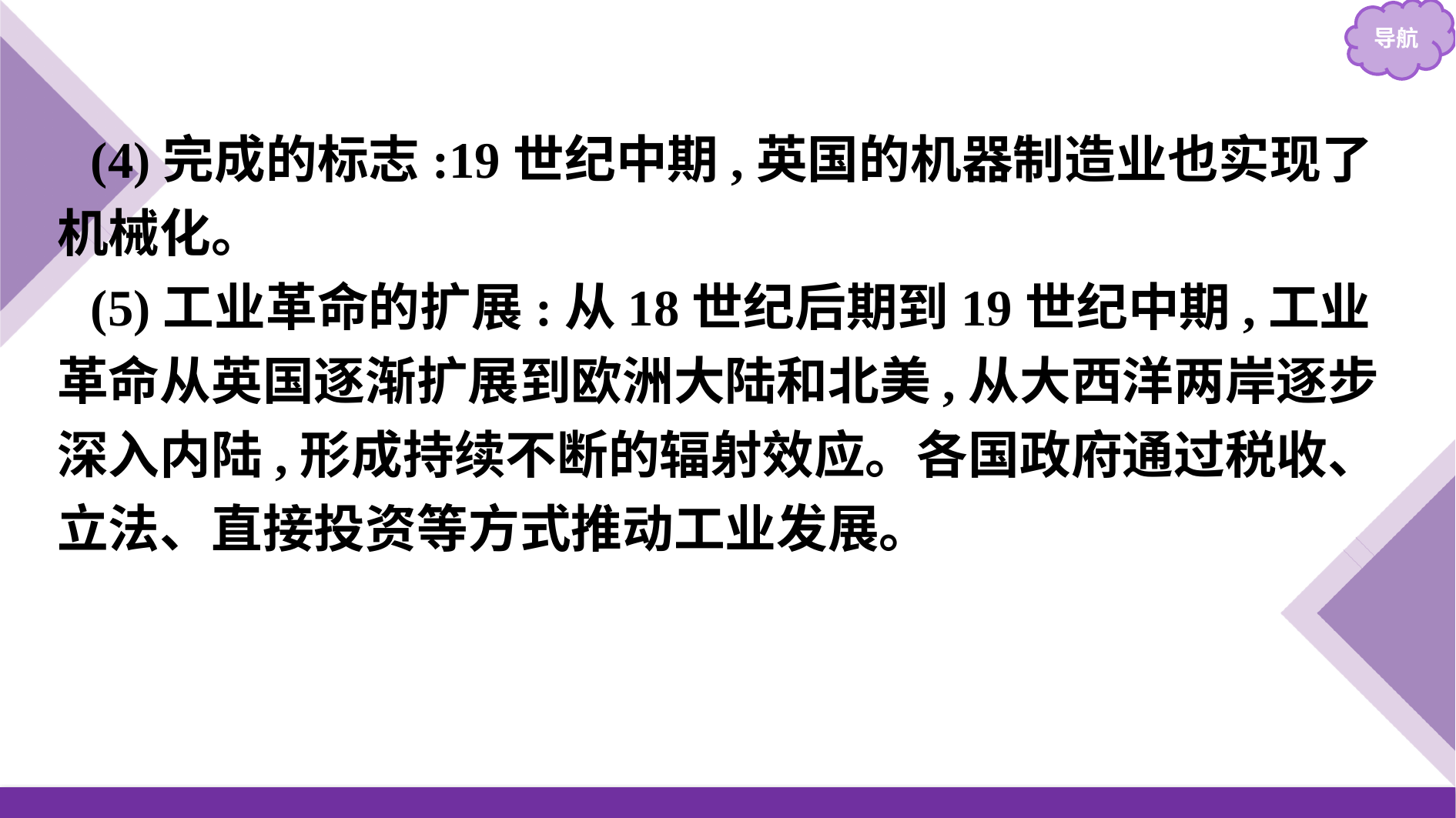

(4)完成的标志:19世纪中期,英国的机器制造业也实现了机械化。
(5)工业革命的扩展:从18世纪后期到19世纪中期,工业革命从英国逐渐扩展到欧洲大陆和北美,从大西洋两岸逐步深入内陆,形成持续不断的辐射效应。各国政府通过税收、立法、直接投资等方式推动工业发展。